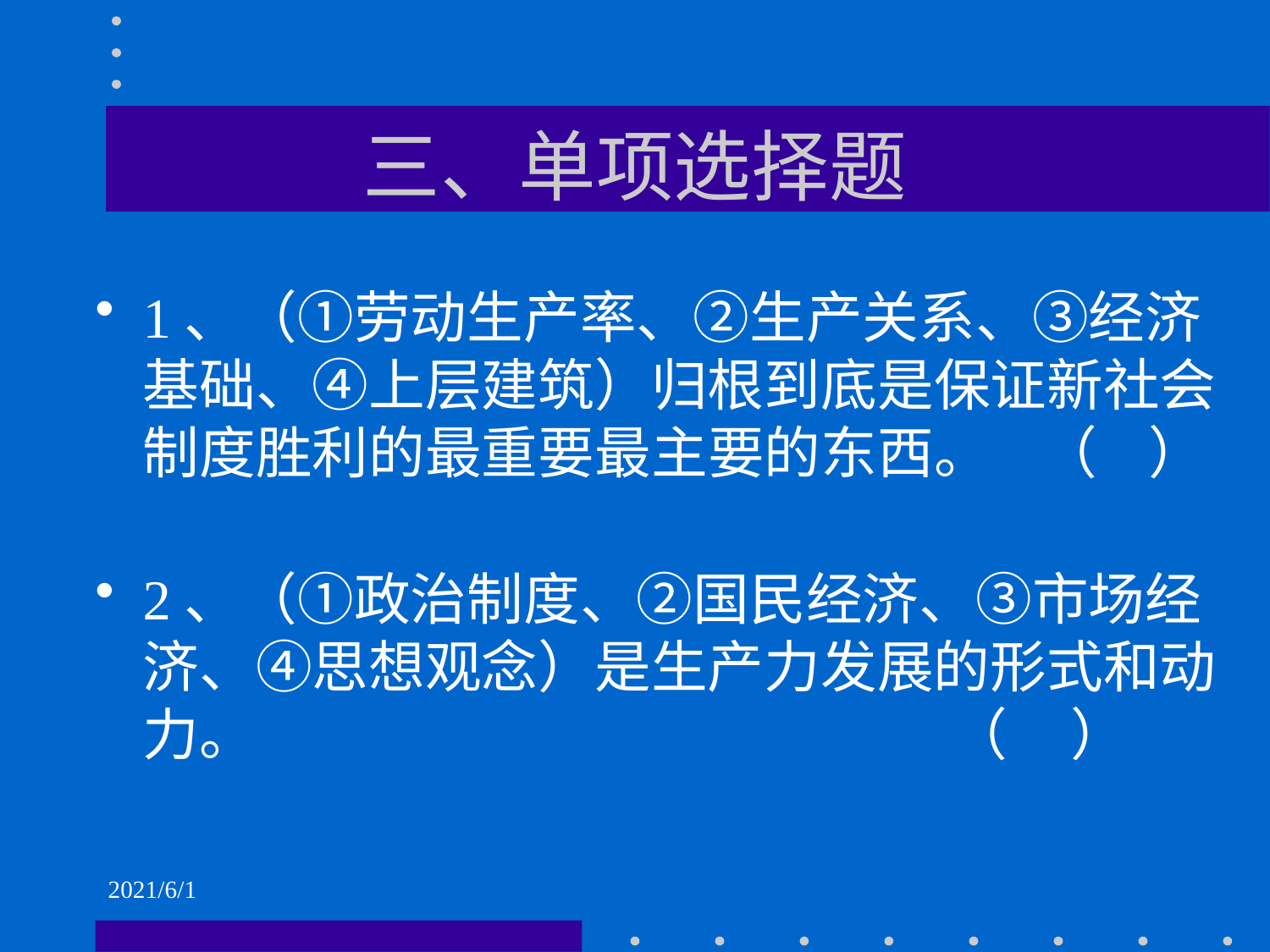

# 三、单项选择题
1、（①劳动生产率、②生产关系、③经济基础、④上层建筑）归根到底是保证新社会制度胜利的最重要最主要的东西。    （    ）
2、（①政治制度、②国民经济、③市场经济、④思想观念）是生产力发展的形式和动力。                                                       （     ）
2021/6/1